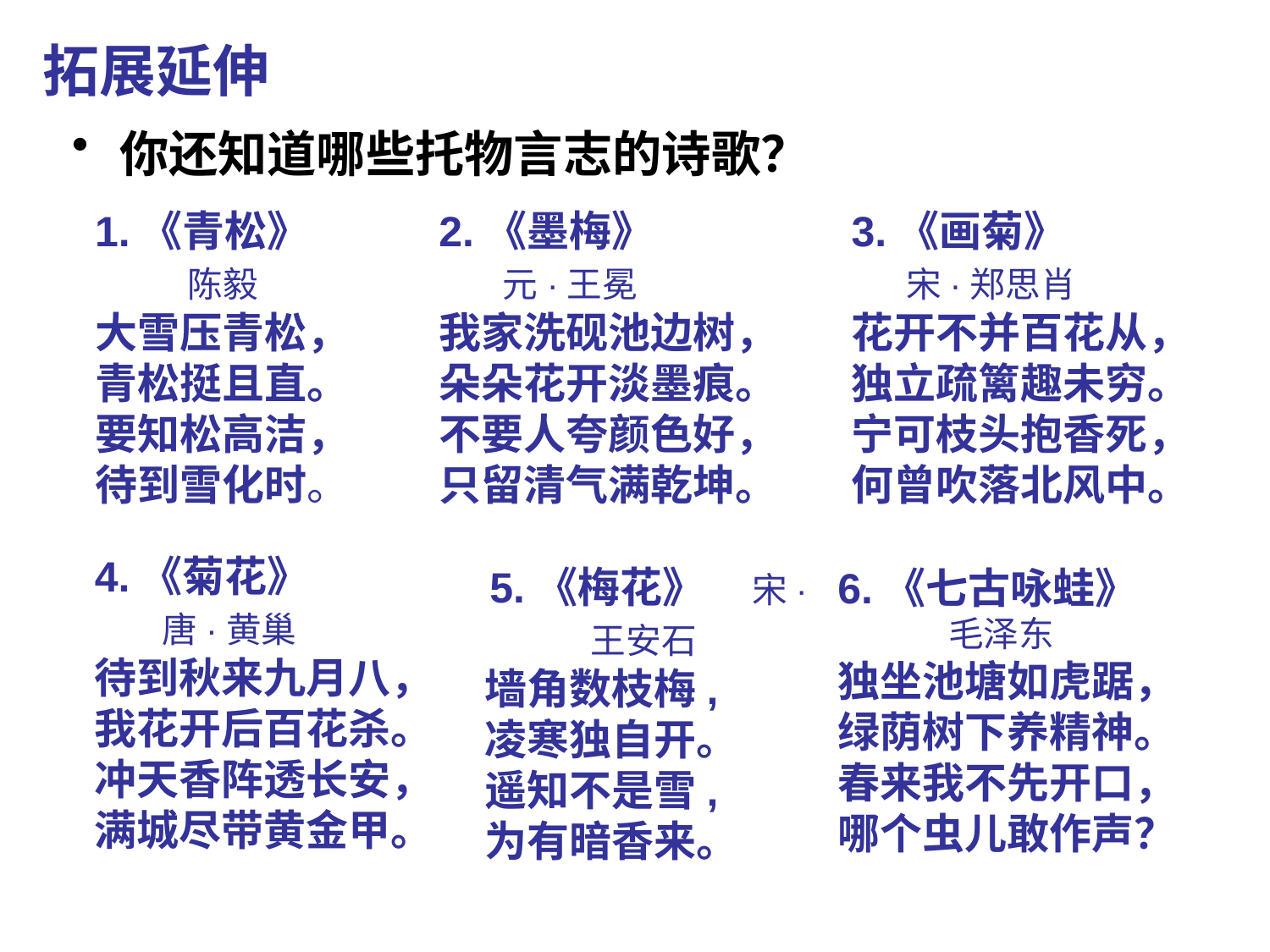

拓展延伸
你还知道哪些托物言志的诗歌？
1.《青松》
         陈毅
大雪压青松，
青松挺且直。
要知松高洁，待到雪化时。

2.《墨梅》
      元·王冕
我家洗砚池边树，朵朵花开淡墨痕。
不要人夸颜色好，只留清气满乾坤。
3.《画菊》
     宋·郑思肖
花开不并百花从，独立疏篱趣未穷。
宁可枝头抱香死，何曾吹落北风中。
4.《菊花》
      唐·黄巢
待到秋来九月八，我花开后百花杀。
冲天香阵透长安，满城尽带黄金甲。
5.《梅花》     宋· 王安石
墙角数枝梅,
凌寒独自开。
遥知不是雪,
为有暗香来。

6.《七古咏蛙》
毛泽东
独坐池塘如虎踞，绿荫树下养精神。春来我不先开口，哪个虫儿敢作声？